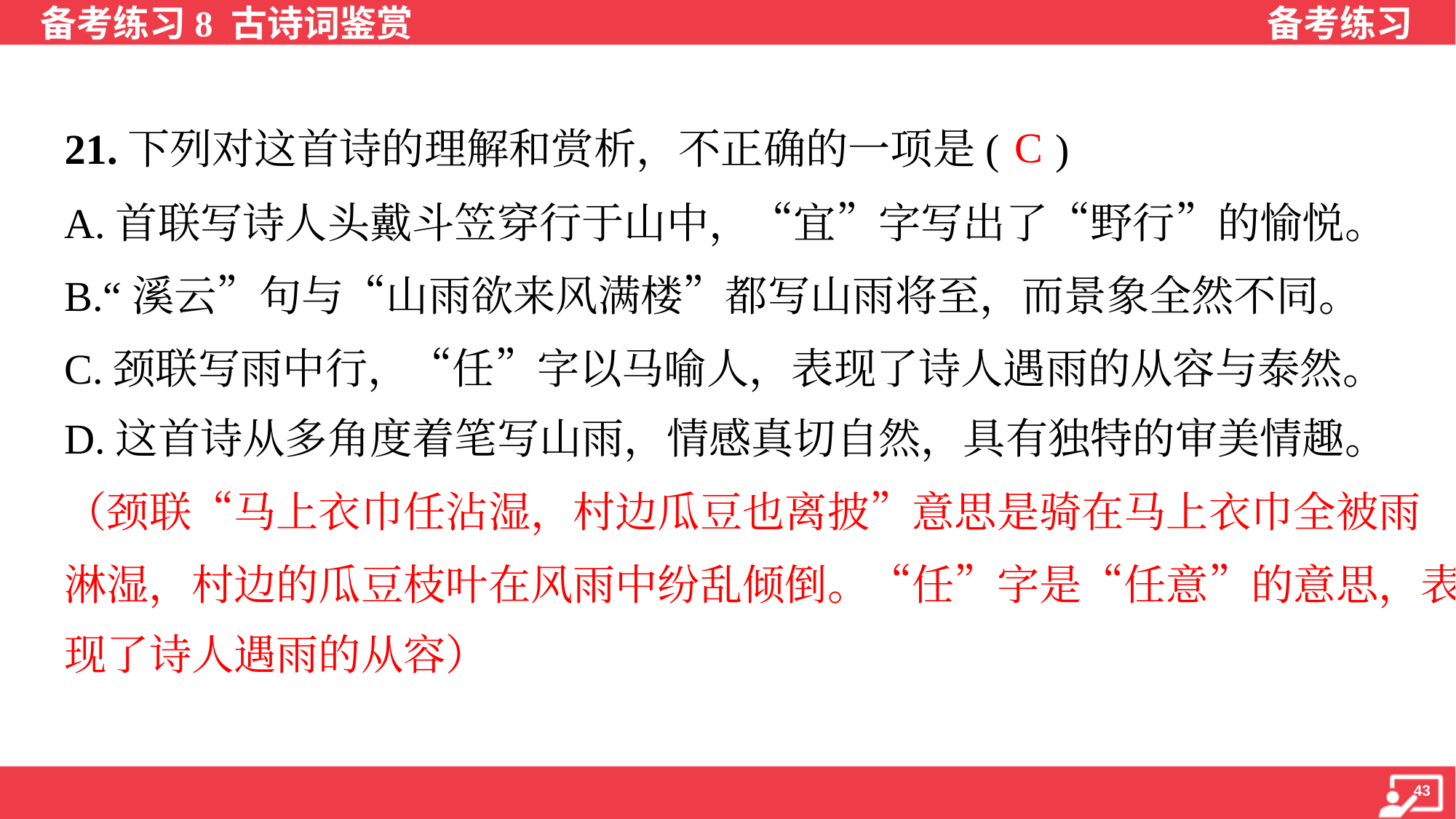

C
21.下列对这首诗的理解和赏析，不正确的一项是(     )
A.首联写诗人头戴斗笠穿行于山中，“宜”字写出了“野行”的愉悦。
B.“溪云”句与“山雨欲来风满楼”都写山雨将至，而景象全然不同。
C.颈联写雨中行，“任”字以马喻人，表现了诗人遇雨的从容与泰然。
D.这首诗从多角度着笔写山雨，情感真切自然，具有独特的审美情趣。
（颈联“马上衣巾任沾湿，村边瓜豆也离披”意思是骑在马上衣巾全被雨
淋湿，村边的瓜豆枝叶在风雨中纷乱倾倒。“任”字是“任意”的意思，表
现了诗人遇雨的从容）